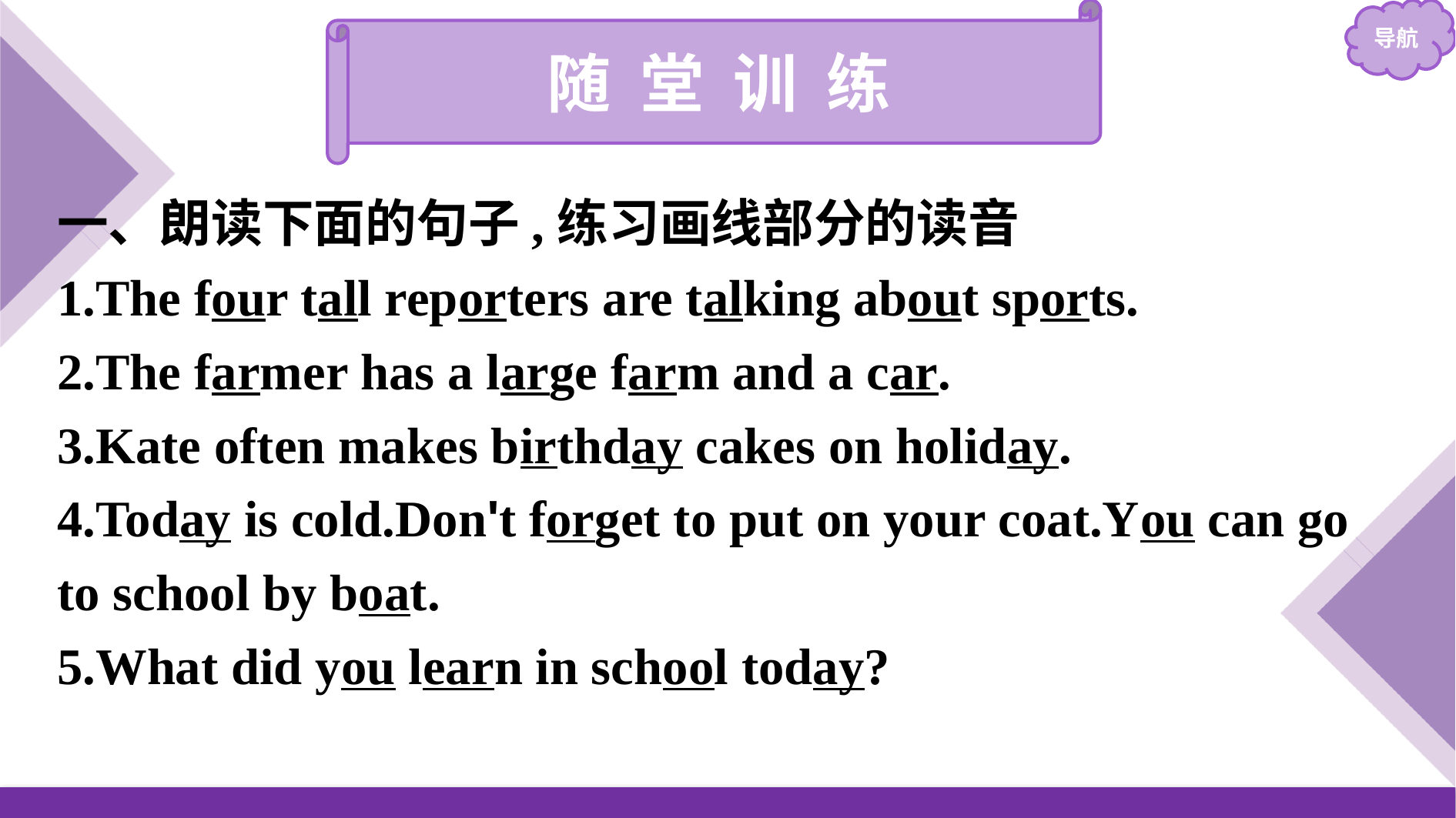

随  堂  训  练
一、朗读下面的句子,练习画线部分的读音
1.The four tall reporters are talking about sports.
2.The farmer has a large farm and a car.
3.Kate often makes birthday cakes on holiday.
4.Today is cold.Don't forget to put on your coat.You can go to school by boat.
5.What did you learn in school today?